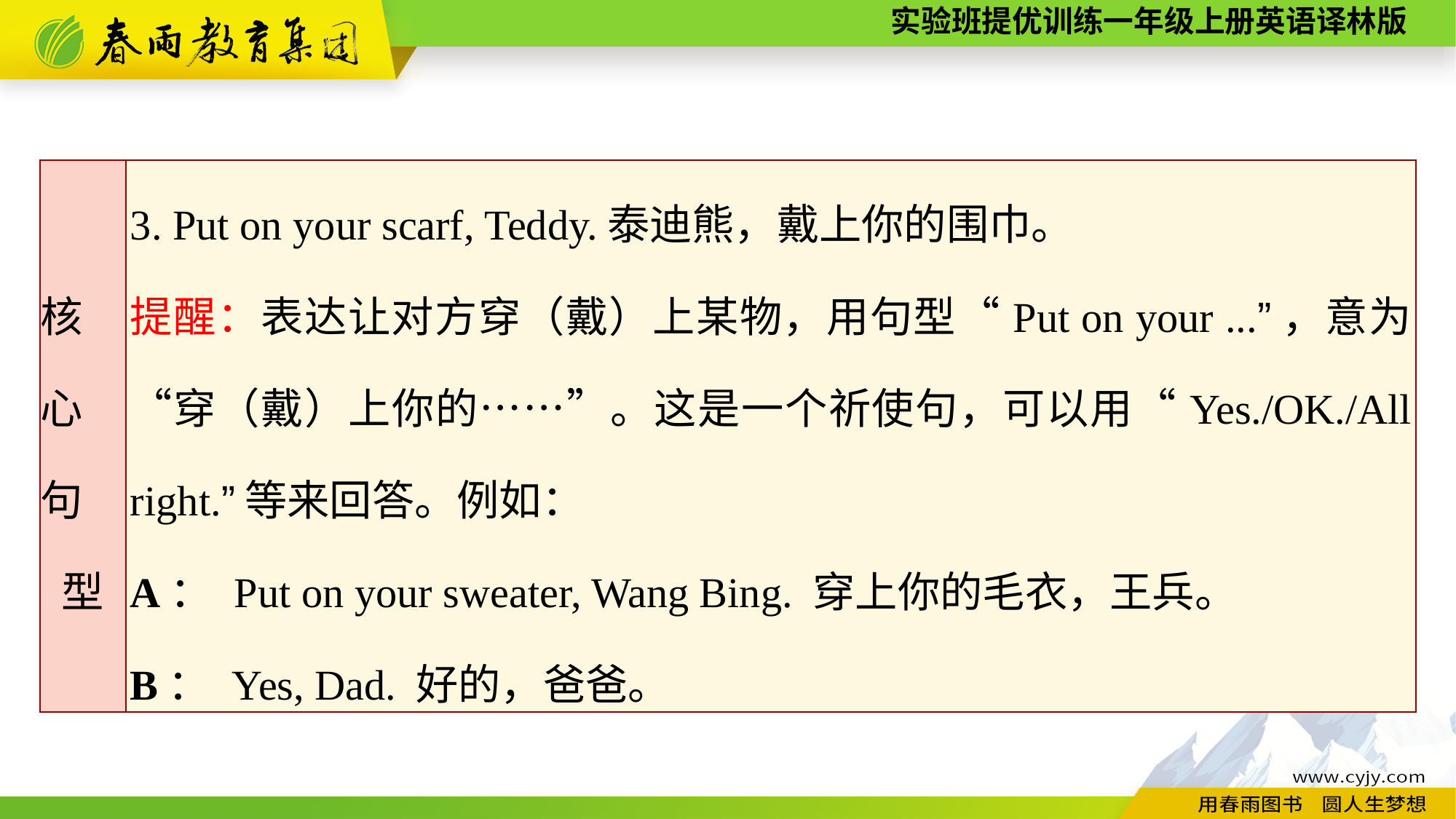

| 核　心　句　型 | 3. Put on your scarf, Teddy.泰迪熊，戴上你的围巾。 提醒：表达让对方穿（戴）上某物，用句型“Put on your ...”，意为“穿（戴）上你的……”。这是一个祈使句，可以用“Yes./OK./All right.”等来回答。例如： A： Put on your sweater, Wang Bing. 穿上你的毛衣，王兵。 B： Yes, Dad. 好的，爸爸。 |
| --- | --- |